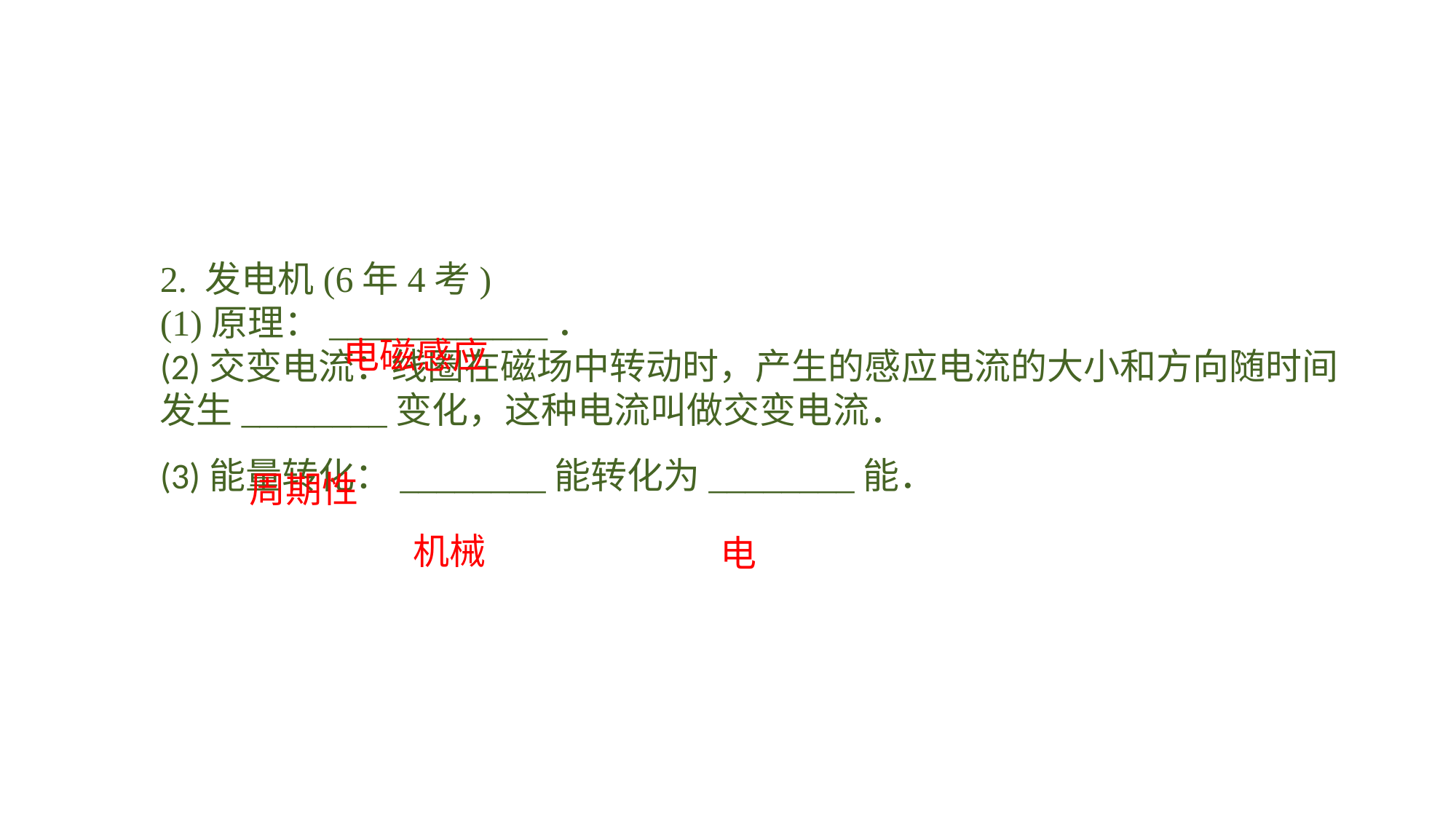

2. 发电机(6年4考)(1)原理：____________．(2)交变电流：线圈在磁场中转动时，产生的感应电流的大小和方向随时间发生________变化，这种电流叫做交变电流．(3)能量转化：________能转化为________能．
电磁感应
周期性
机械
电